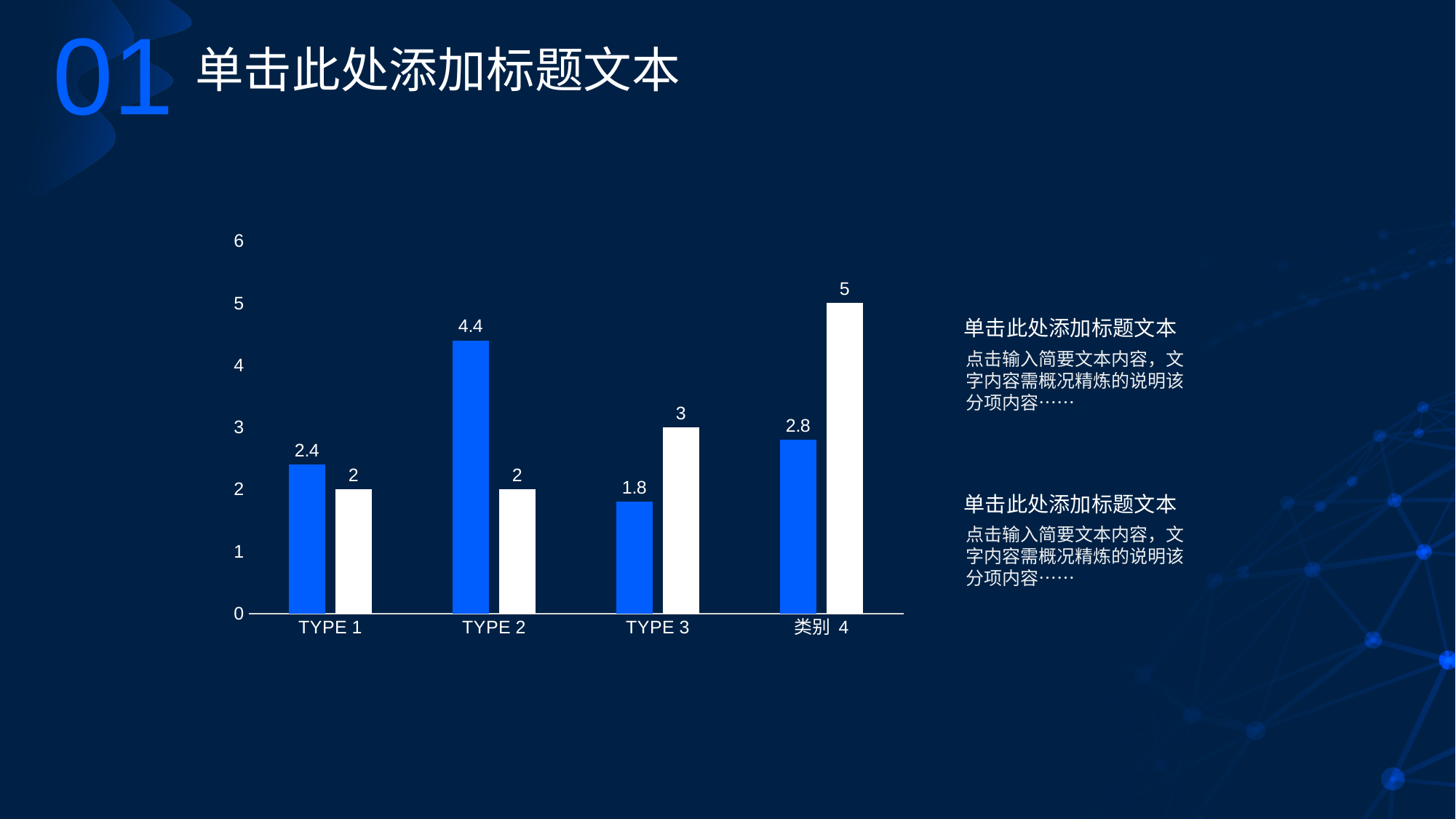

01
单击此处添加标题文本

### Chart

| Category | 系列 2 | 系列 3 |
|---|---|---|
| TYPE 1 | 2.4 | 2.0 |
| TYPE 2 | 4.4 | 2.0 |
| TYPE 3 | 1.8 | 3.0 |
| 类别 4 | 2.8 | 5.0 |
单击此处添加标题文本
点击输入简要文本内容，文字内容需概况精炼的说明该分项内容……
单击此处添加标题文本
点击输入简要文本内容，文字内容需概况精炼的说明该分项内容……